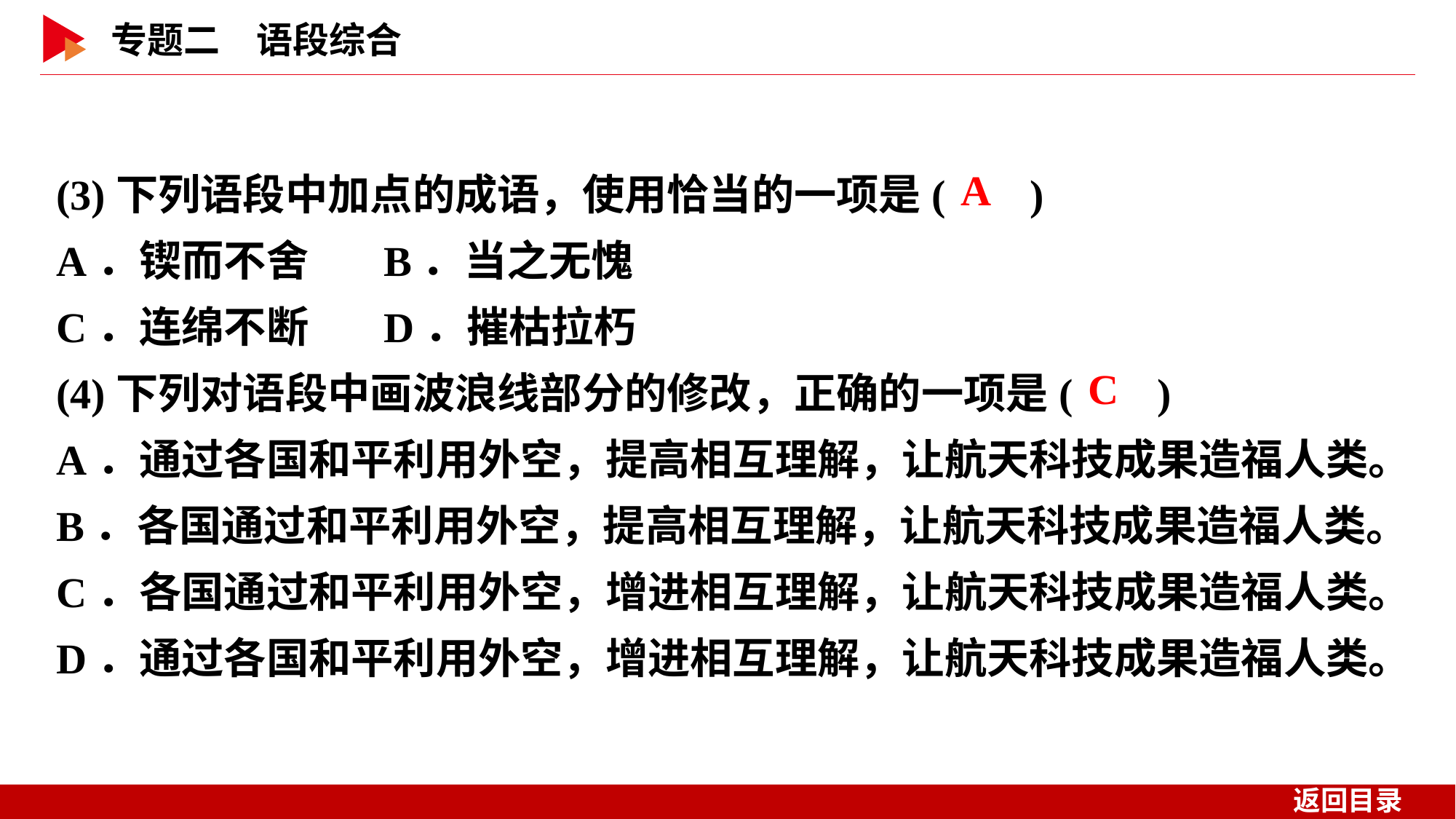

(3)下列语段中加点的成语，使用恰当的一项是(        )
A．锲而不舍	B．当之无愧
C．连绵不断	D．摧枯拉朽
(4)下列对语段中画波浪线部分的修改，正确的一项是(        )
A．通过各国和平利用外空，提高相互理解，让航天科技成果造福人类。
B．各国通过和平利用外空，提高相互理解，让航天科技成果造福人类。
C．各国通过和平利用外空，增进相互理解，让航天科技成果造福人类。
D．通过各国和平利用外空，增进相互理解，让航天科技成果造福人类。
   A
   C